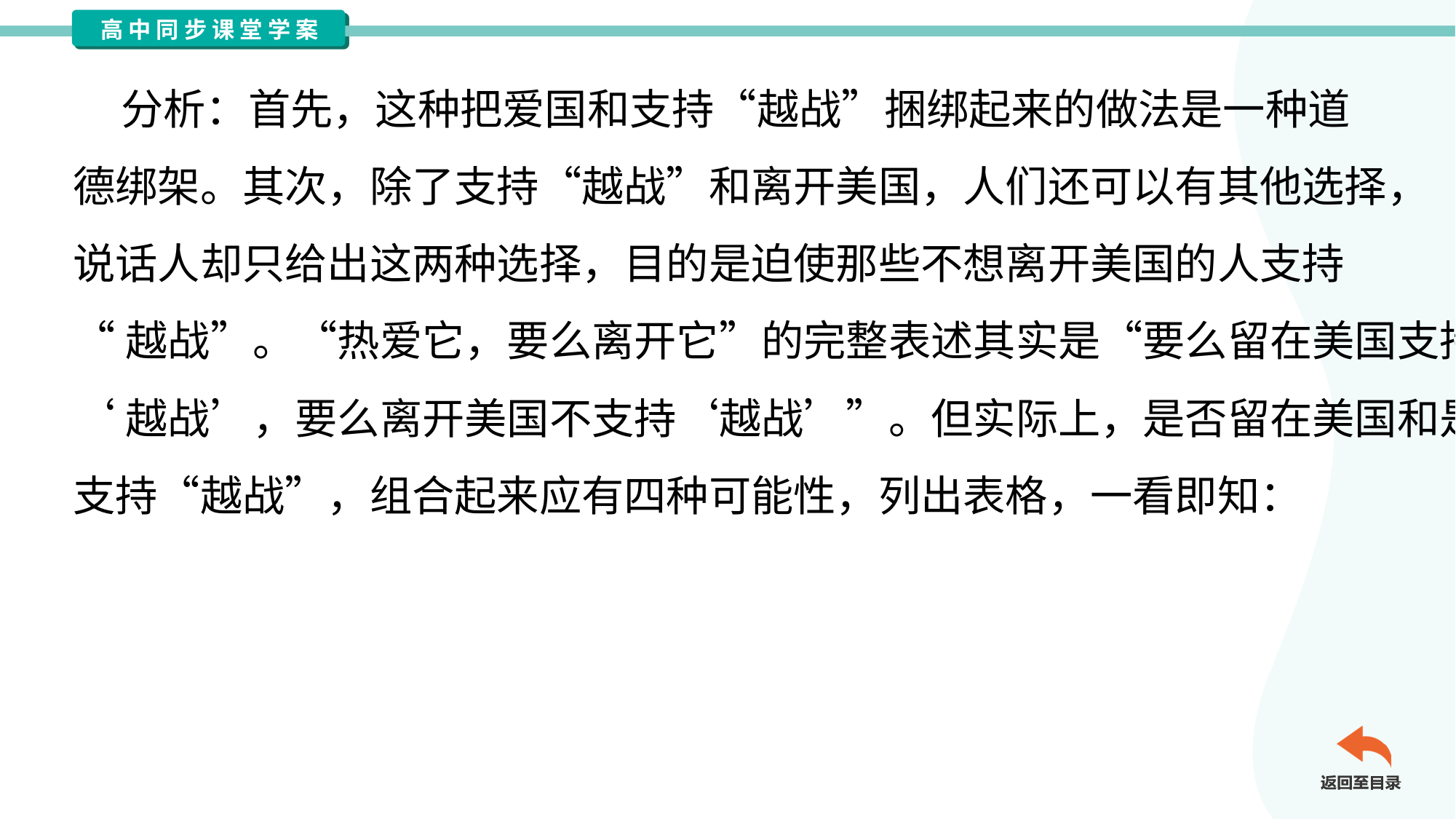

分析：首先，这种把爱国和支持“越战”捆绑起来的做法是一种道
德绑架。其次，除了支持“越战”和离开美国，人们还可以有其他选择，
说话人却只给出这两种选择，目的是迫使那些不想离开美国的人支持
“越战”。“热爱它，要么离开它”的完整表述其实是“要么留在美国支持
‘越战’，要么离开美国不支持‘越战’”。但实际上，是否留在美国和是否
支持“越战”，组合起来应有四种可能性，列出表格，一看即知：